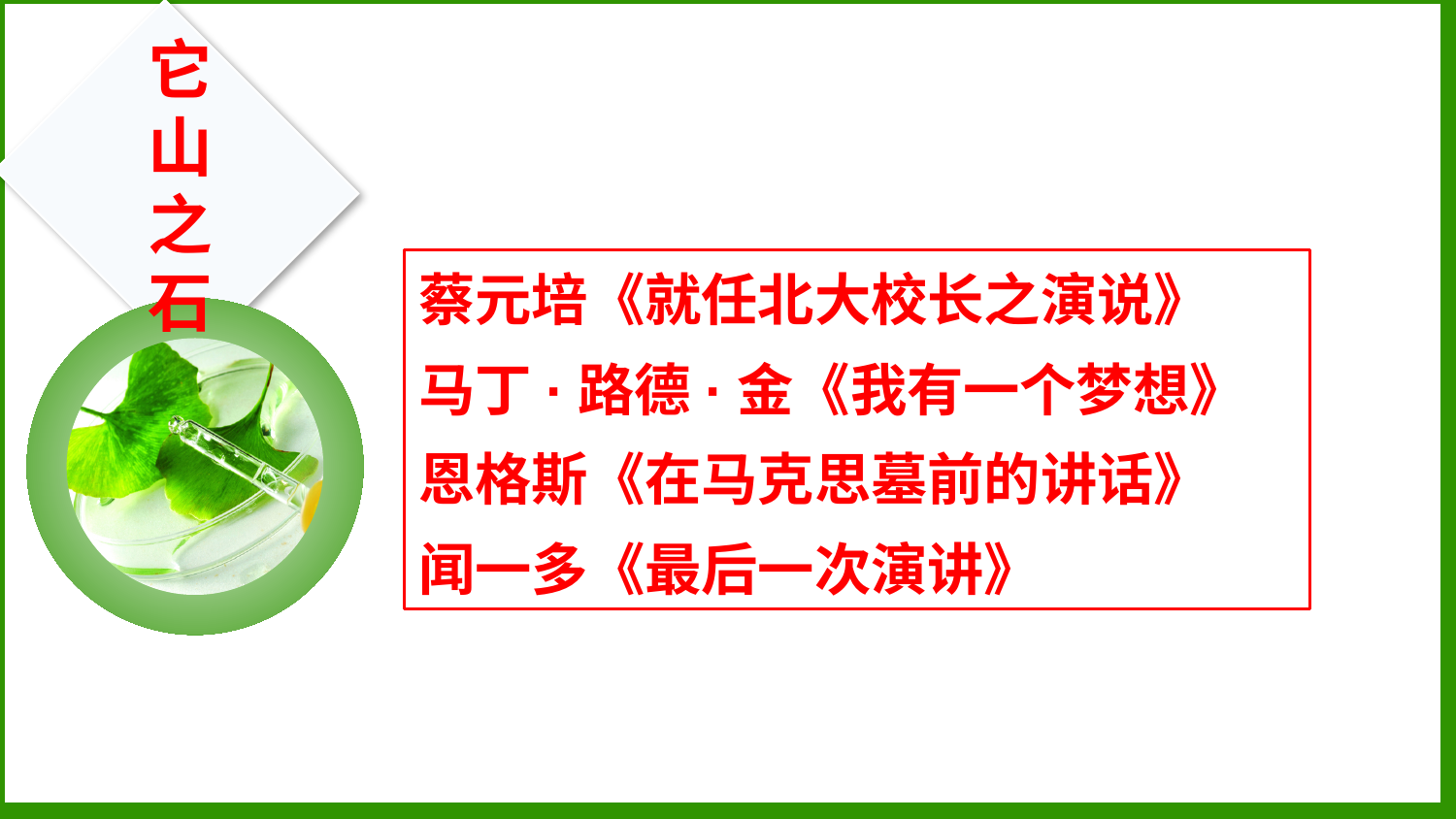

它山之石

蔡元培《就任北大校长之演说》
马丁·路德·金《我有一个梦想》
恩格斯《在马克思墓前的讲话》
闻一多《最后一次演讲》